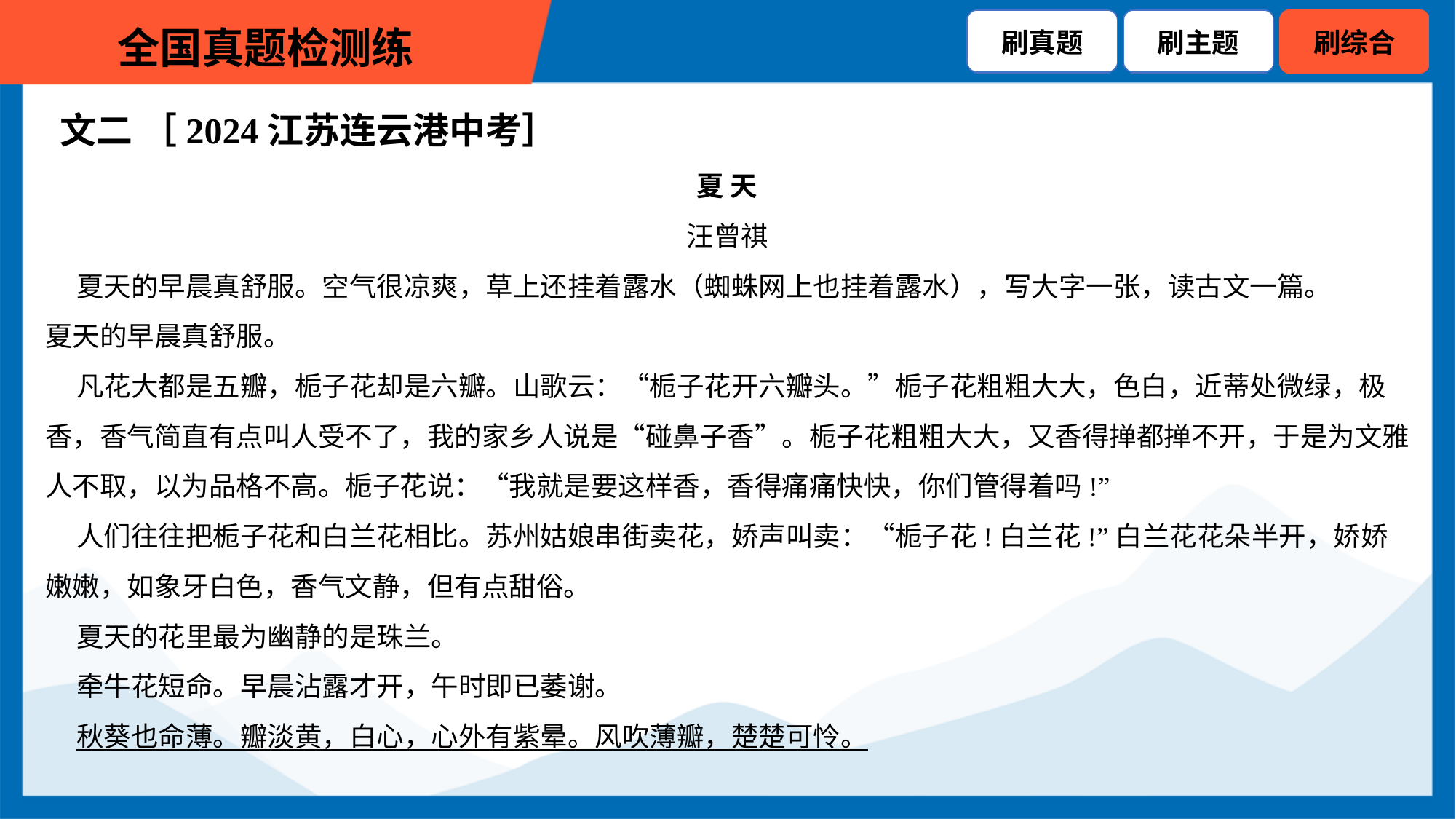

文二 ［2024江苏连云港中考］
夏 天
汪曾祺
    夏天的早晨真舒服。空气很凉爽，草上还挂着露水（蜘蛛网上也挂着露水），写大字一张，读古文一篇。
夏天的早晨真舒服。
    凡花大都是五瓣，栀子花却是六瓣。山歌云：“栀子花开六瓣头。”栀子花粗粗大大，色白，近蒂处微绿，极
香，香气简直有点叫人受不了，我的家乡人说是“碰鼻子香”。栀子花粗粗大大，又香得掸都掸不开，于是为文雅
人不取，以为品格不高。栀子花说：“我就是要这样香，香得痛痛快快，你们管得着吗!”
    人们往往把栀子花和白兰花相比。苏州姑娘串街卖花，娇声叫卖：“栀子花!白兰花!”白兰花花朵半开，娇娇
嫩嫩，如象牙白色，香气文静，但有点甜俗。
    夏天的花里最为幽静的是珠兰。
    牵牛花短命。早晨沾露才开，午时即已萎谢。
    秋葵也命薄。瓣淡黄，白心，心外有紫晕。风吹薄瓣，楚楚可怜。